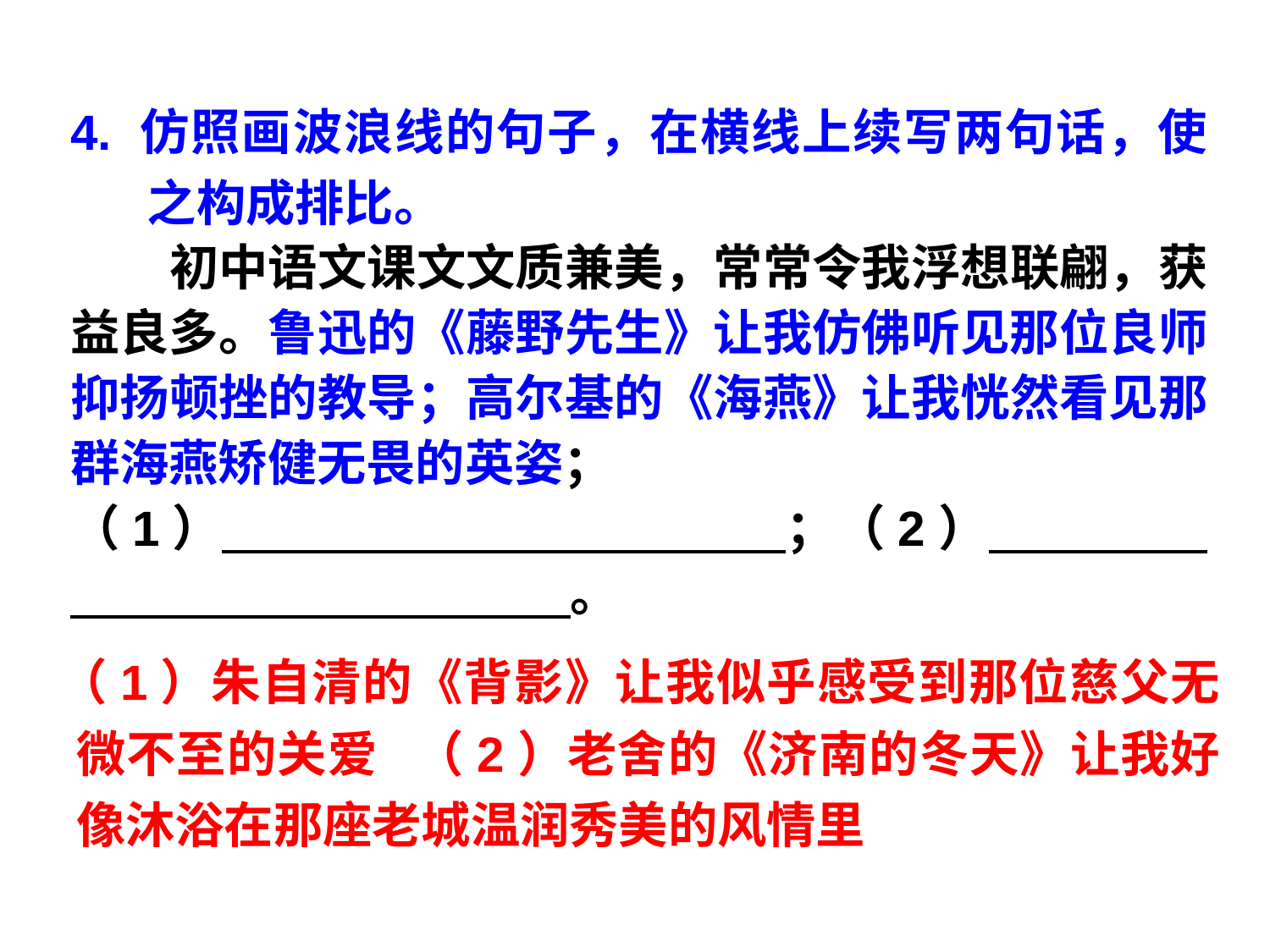

4. 仿照画波浪线的句子，在横线上续写两句话，使之构成排比。
　　初中语文课文文质兼美，常常令我浮想联翩，获益良多。鲁迅的《藤野先生》让我仿佛听见那位良师抑扬顿挫的教导；高尔基的《海燕》让我恍然看见那群海燕矫健无畏的英姿；
（1）                              　　　    ；（2）　               　　　　　　　　　     。
（1）朱自清的《背影》让我似乎感受到那位慈父无微不至的关爱   （2）老舍的《济南的冬天》让我好像沐浴在那座老城温润秀美的风情里